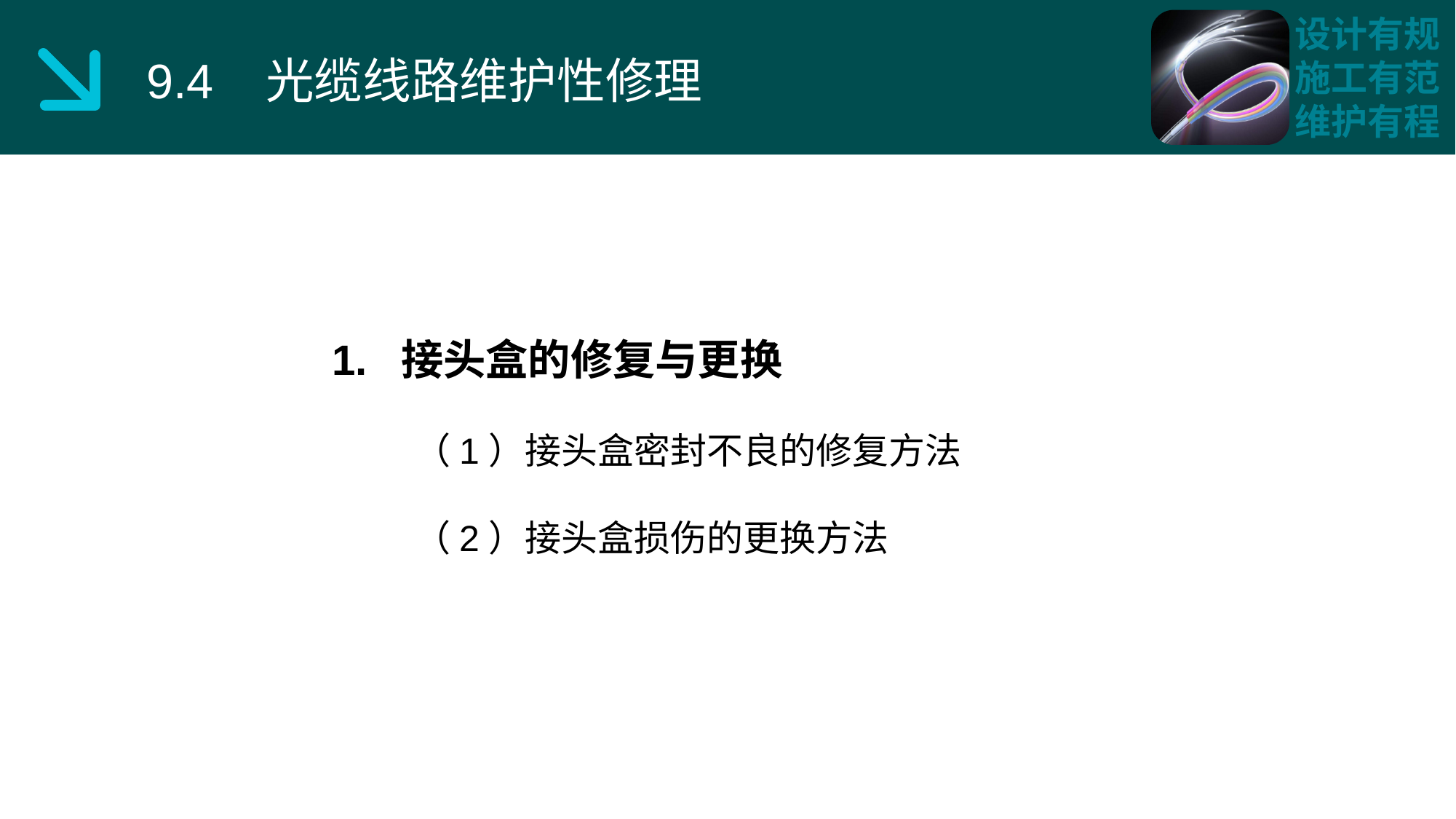

9.4   光缆线路维护性修理

1.  接头盒的修复与更换

         （1）接头盒密封不良的修复方法

         （2）接头盒损伤的更换方法